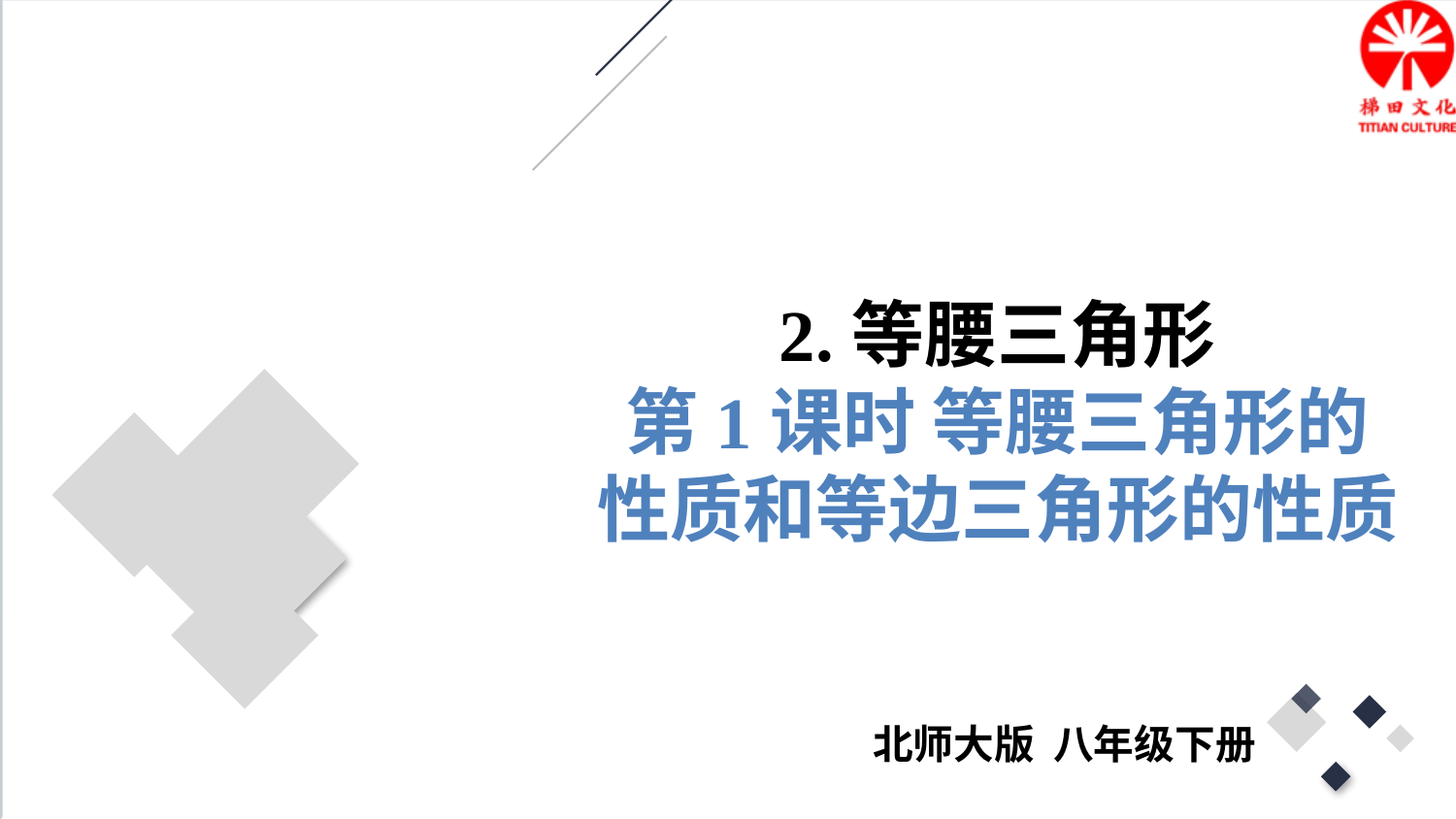

2.等腰三角形
第1课时 等腰三角形的性质和等边三角形的性质
北师大版  八年级下册